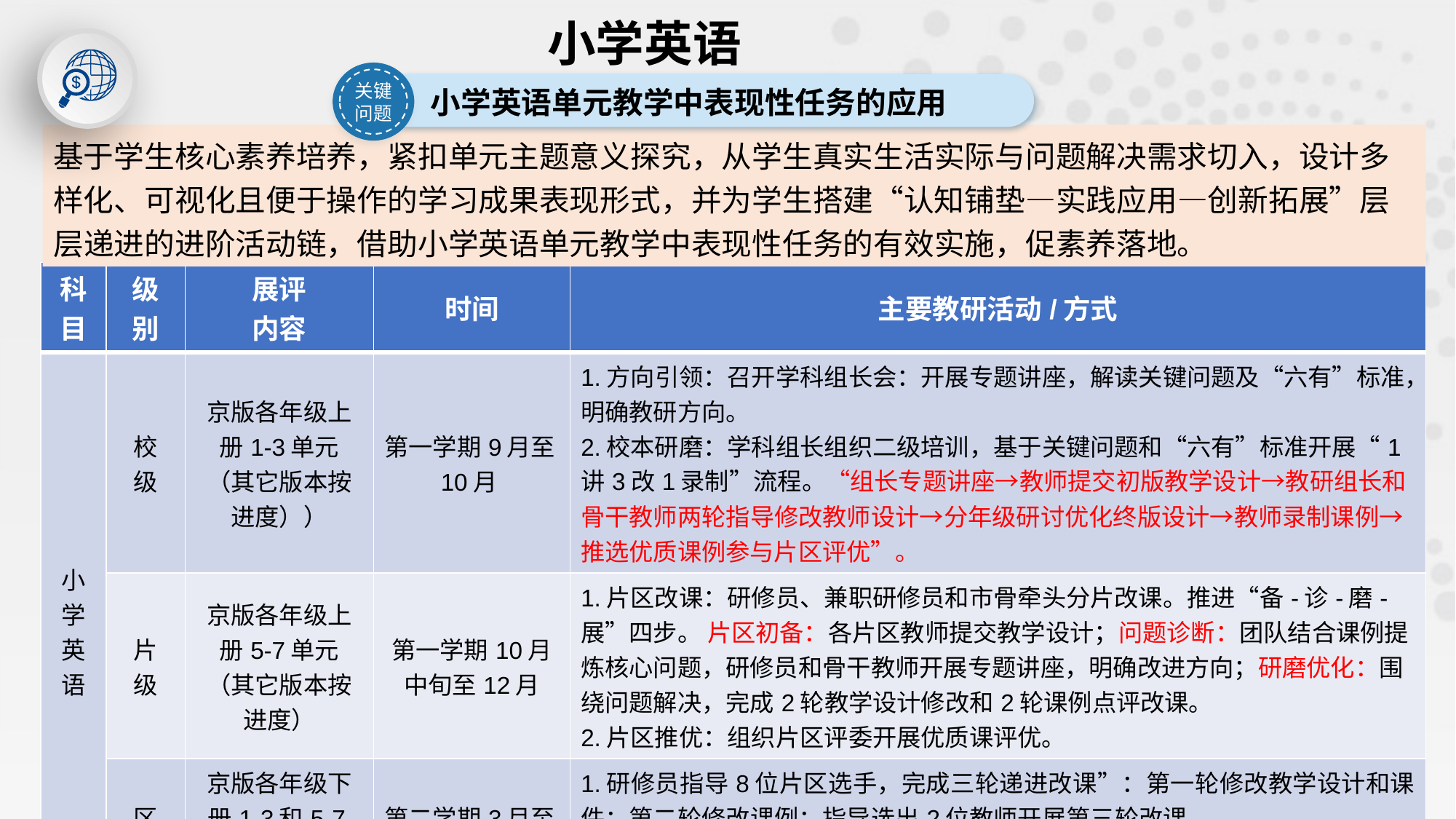

小学英语

关键问题

小学英语单元教学中表现性任务的应用
基于学生核心素养培养，紧扣单元主题意义探究，从学生真实生活实际与问题解决需求切入，设计多样化、可视化且便于操作的学习成果表现形式，并为学生搭建“认知铺垫—实践应用—创新拓展”层层递进的进阶活动链，借助小学英语单元教学中表现性任务的有效实施，促素养落地。
| 科 目 | 级 别 | 展评 内容 | 时间 | 主要教研活动/方式 |
| --- | --- | --- | --- | --- |
| 小学英语 | 校 级 | 京版各年级上册1-3单元（其它版本按进度）） | 第一学期9月至10月 | 1.方向引领：召开学科组长会：开展专题讲座，解读关键问题及“六有”标准，明确教研方向。 2.校本研磨：学科组长组织二级培训，基于关键问题和“六有”标准开展“1讲3改1录制”流程。“组长专题讲座→教师提交初版教学设计→教研组长和骨干教师两轮指导修改教师设计→分年级研讨优化终版设计→教师录制课例→推选优质课例参与片区评优”。 |
|  | 片 级 | 京版各年级上册5-7单元（其它版本按进度） | 第一学期10月中旬至12月 | 1.片区改课：研修员、兼职研修员和市骨牵头分片改课。推进“备-诊-磨-展”四步。 片区初备：各片区教师提交教学设计；问题诊断：团队结合课例提炼核心问题，研修员和骨干教师开展专题讲座，明确改进方向；研磨优化：围绕问题解决，完成2轮教学设计修改和2轮课例点评改课。 2.片区推优：组织片区评委开展优质课评优。 |
|  | 区 级 | 京版各年级下册1-3和5-7单元（其它版本按进度） | 第二学期3月至6月 | 1.研修员指导8位片区选手，完成三轮递进改课”：第一轮修改教学设计和课件；第二轮修改课例；指导选出2位教师开展第三轮改课。 2.2位教师做区级展示 |